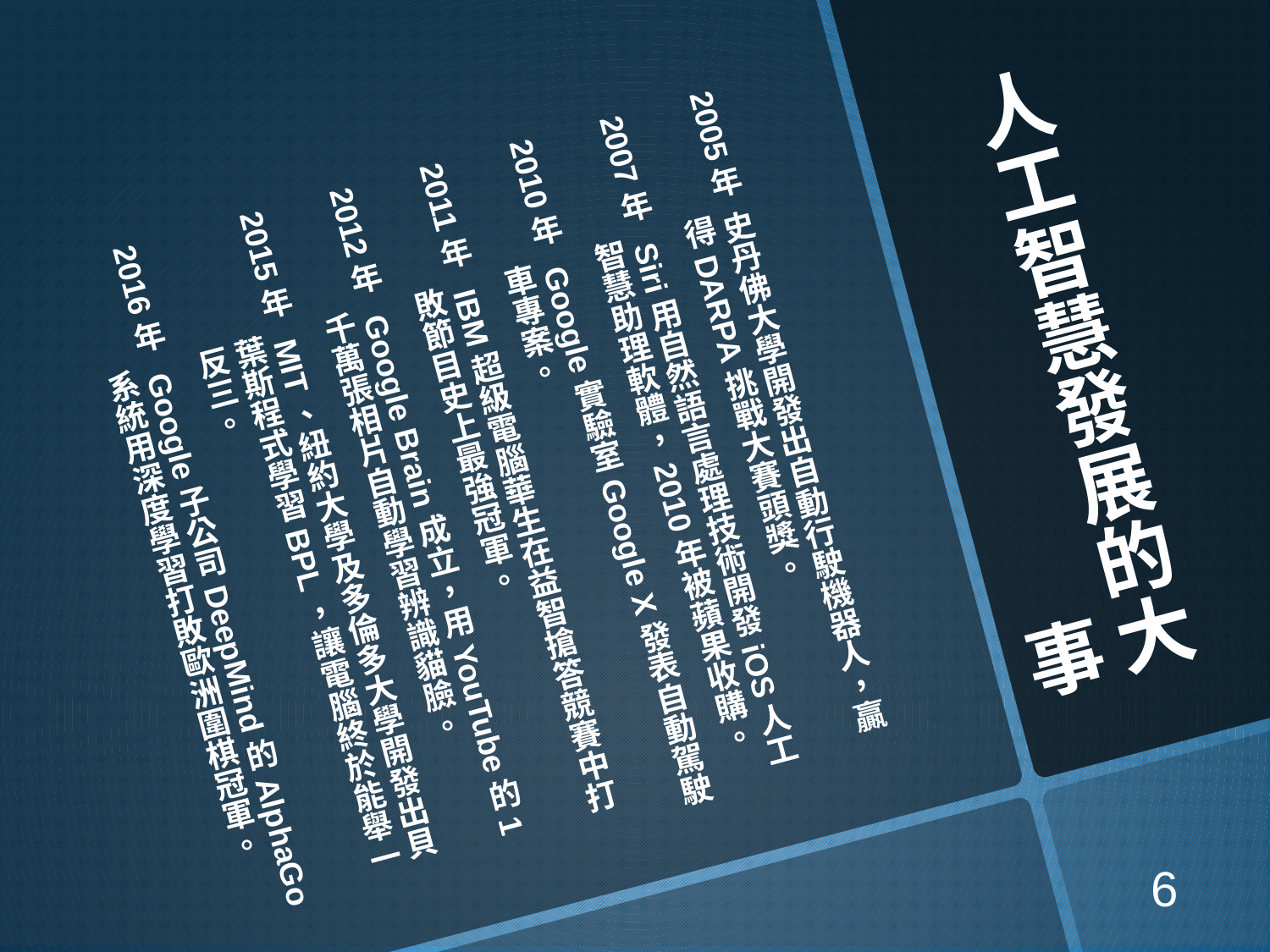

# 人工智慧發展的大事
2005年  史丹佛大學開發出自動行駛機器人，贏得DARPA挑戰大賽頭獎。
2007年  Siri用自然語言處理技術開發iOS人工智慧助理軟體，2010年被蘋果收購。
2010年  Google實驗室Google X發表自動駕駛車專案。
2011年  IBM超級電腦華生在益智搶答競賽中打敗節目史上最強冠軍。
2012年  Google Brain成立，用YouTube的1千萬張相片自動學習辨識貓臉。
2015年  MIT、紐約大學及多倫多大學開發出貝葉斯程式學習BPL，讓電腦終於能舉一反三。
2016年  Google子公司DeepMind的AlphaGo系統用深度學習打敗歐洲圍棋冠軍。
6